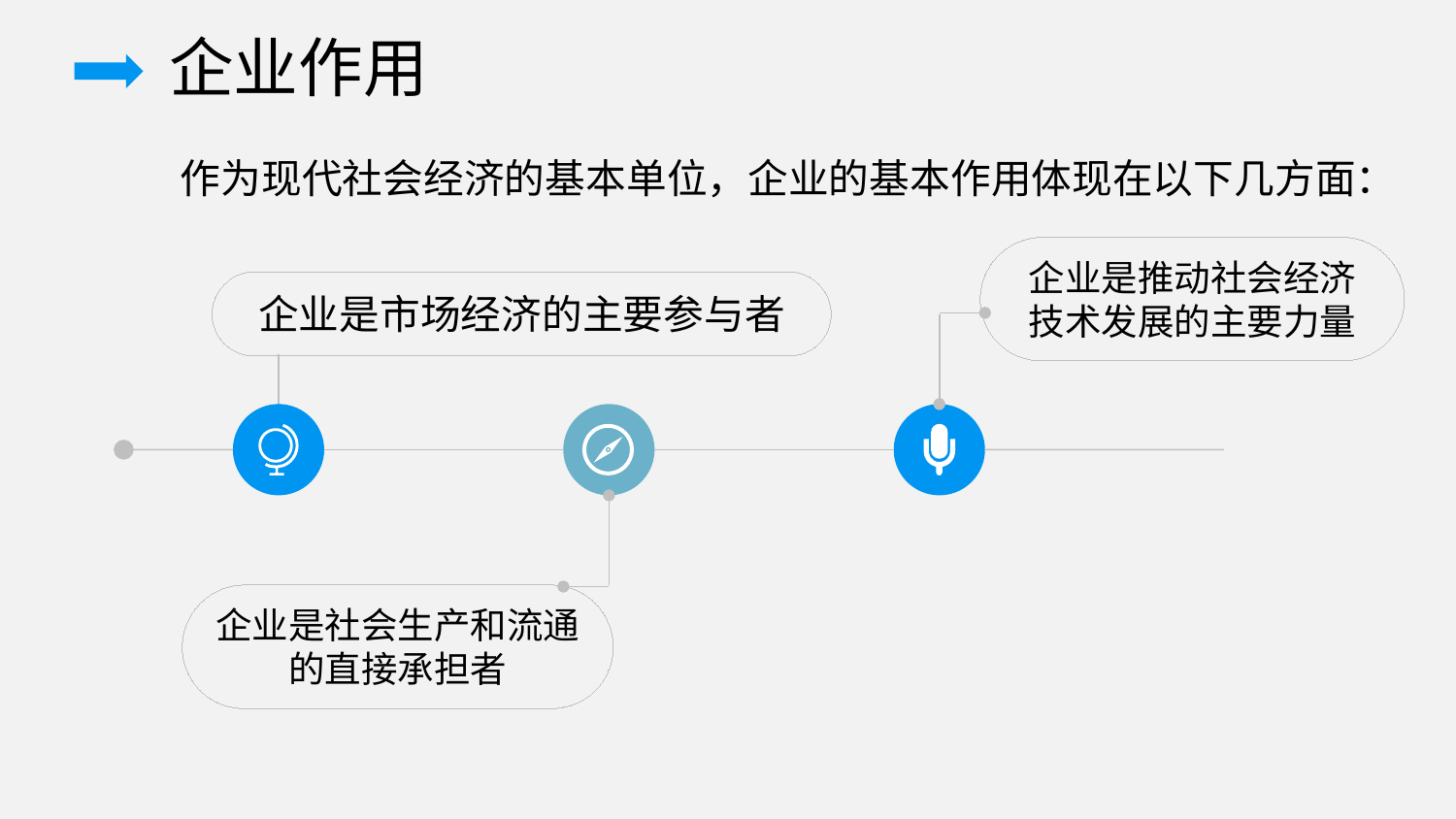

企业作用
作为现代社会经济的基本单位，企业的基本作用体现在以下几方面：
企业是推动社会经济
技术发展的主要力量
企业是市场经济的主要参与者

企业是社会生产和流通的直接承担者